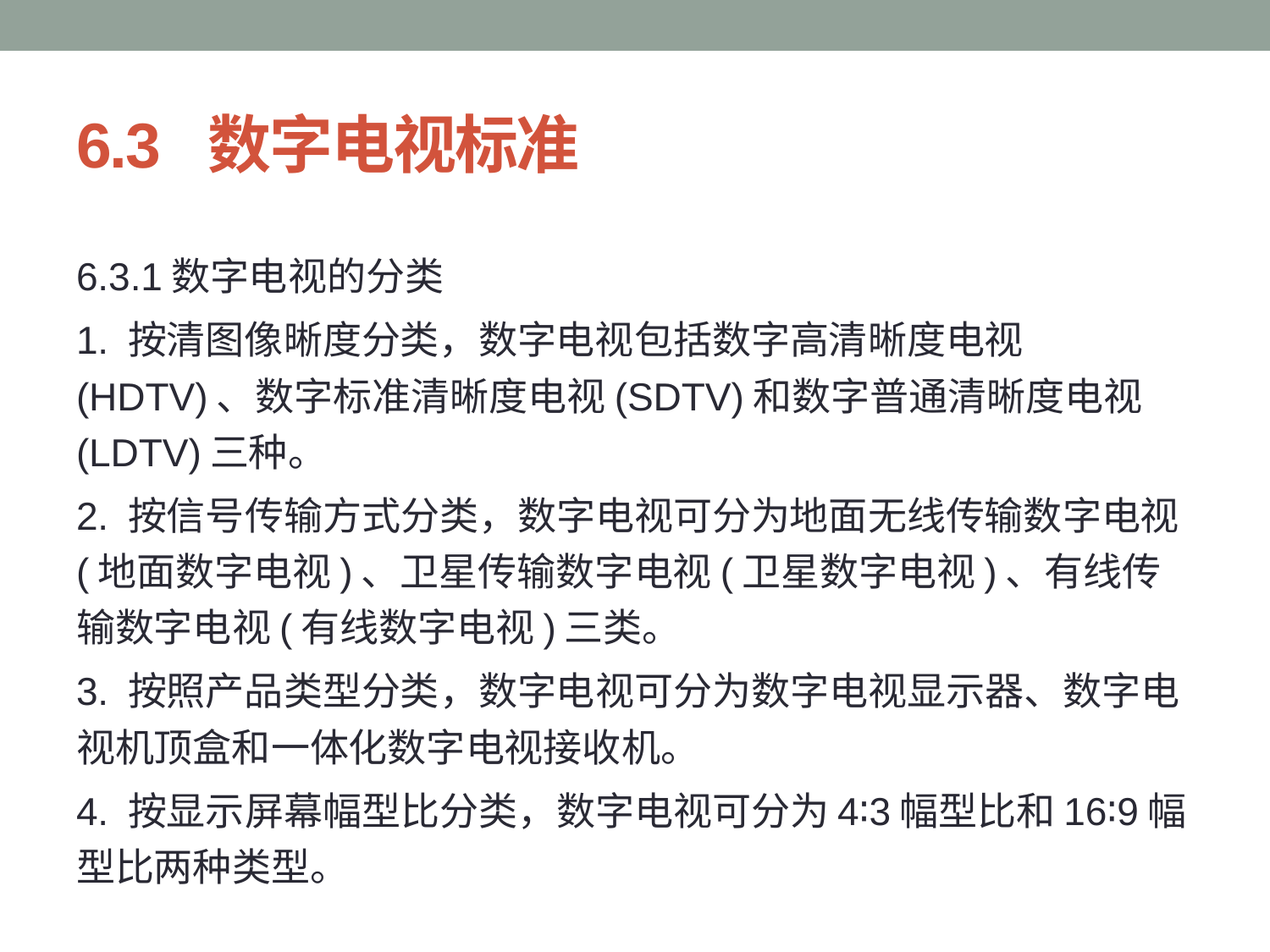

# 6.3  数字电视标准
6.3.1数字电视的分类
1. 按清图像晰度分类，数字电视包括数字高清晰度电视(HDTV)、数字标准清晰度电视(SDTV)和数字普通清晰度电视 (LDTV)三种。
2. 按信号传输方式分类，数字电视可分为地面无线传输数字电视(地面数字电视)、卫星传输数字电视(卫星数字电视)、有线传输数字电视(有线数字电视)三类。
3. 按照产品类型分类，数字电视可分为数字电视显示器、数字电视机顶盒和一体化数字电视接收机。
4. 按显示屏幕幅型比分类，数字电视可分为4∶3幅型比和16∶9幅型比两种类型。